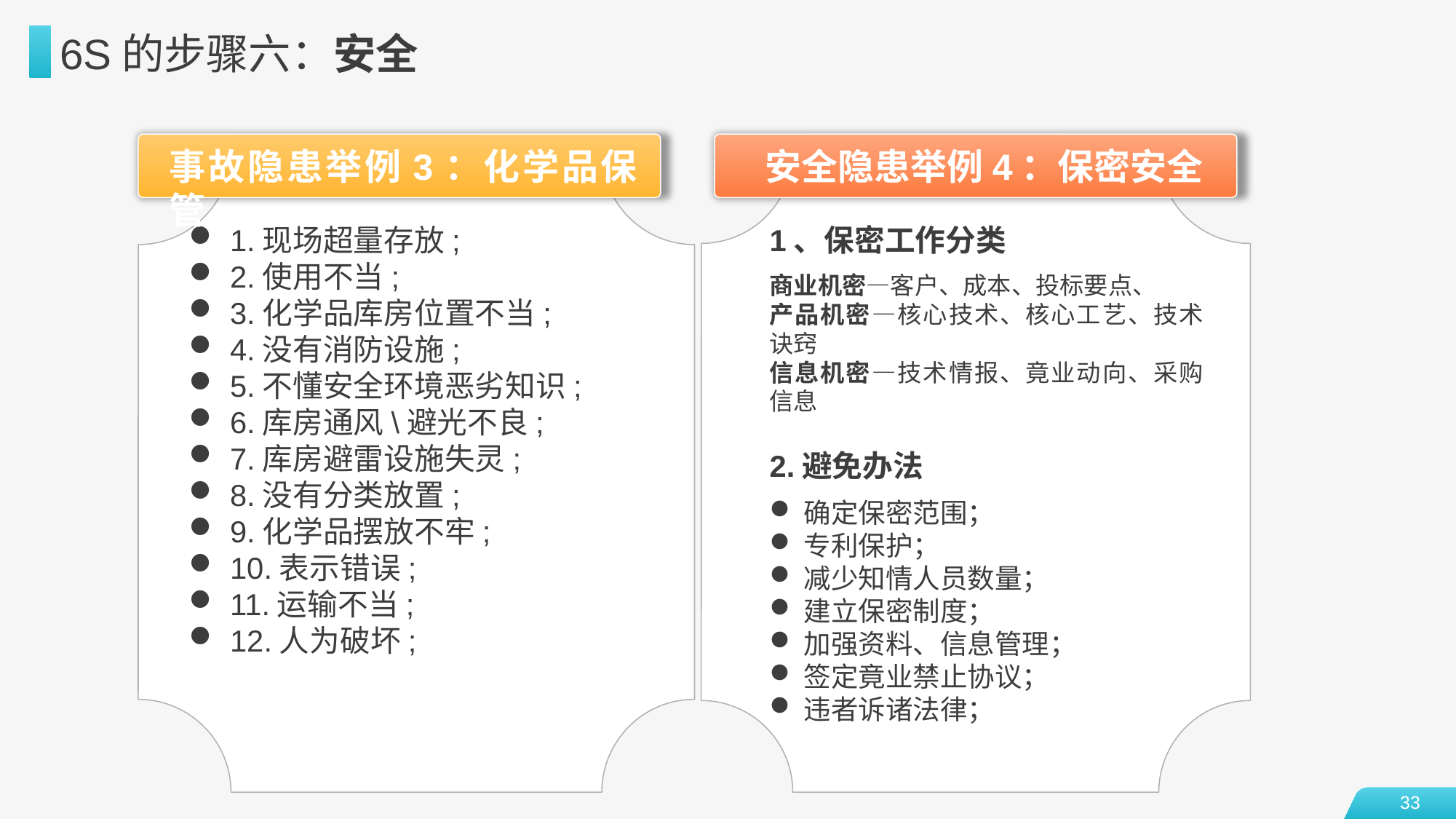

6S的步骤六：安全

事故隐患举例3：化学品保管

安全隐患举例4：保密安全

1、保密工作分类
1.现场超量存放;
2.使用不当;
3.化学品库房位置不当;
4.没有消防设施;
5.不懂安全环境恶劣知识;
6.库房通风\避光不良;
7.库房避雷设施失灵;
8.没有分类放置;
9.化学品摆放不牢;
10.表示错误;
11.运输不当;
12.人为破坏;

商业机密—客户、成本、投标要点、
产品机密—核心技术、核心工艺、技术诀窍
信息机密—技术情报、竟业动向、采购信息
2.避免办法
确定保密范围；
专利保护；
减少知情人员数量；
建立保密制度；
加强资料、信息管理；
签定竟业禁止协议；
违者诉诸法律；